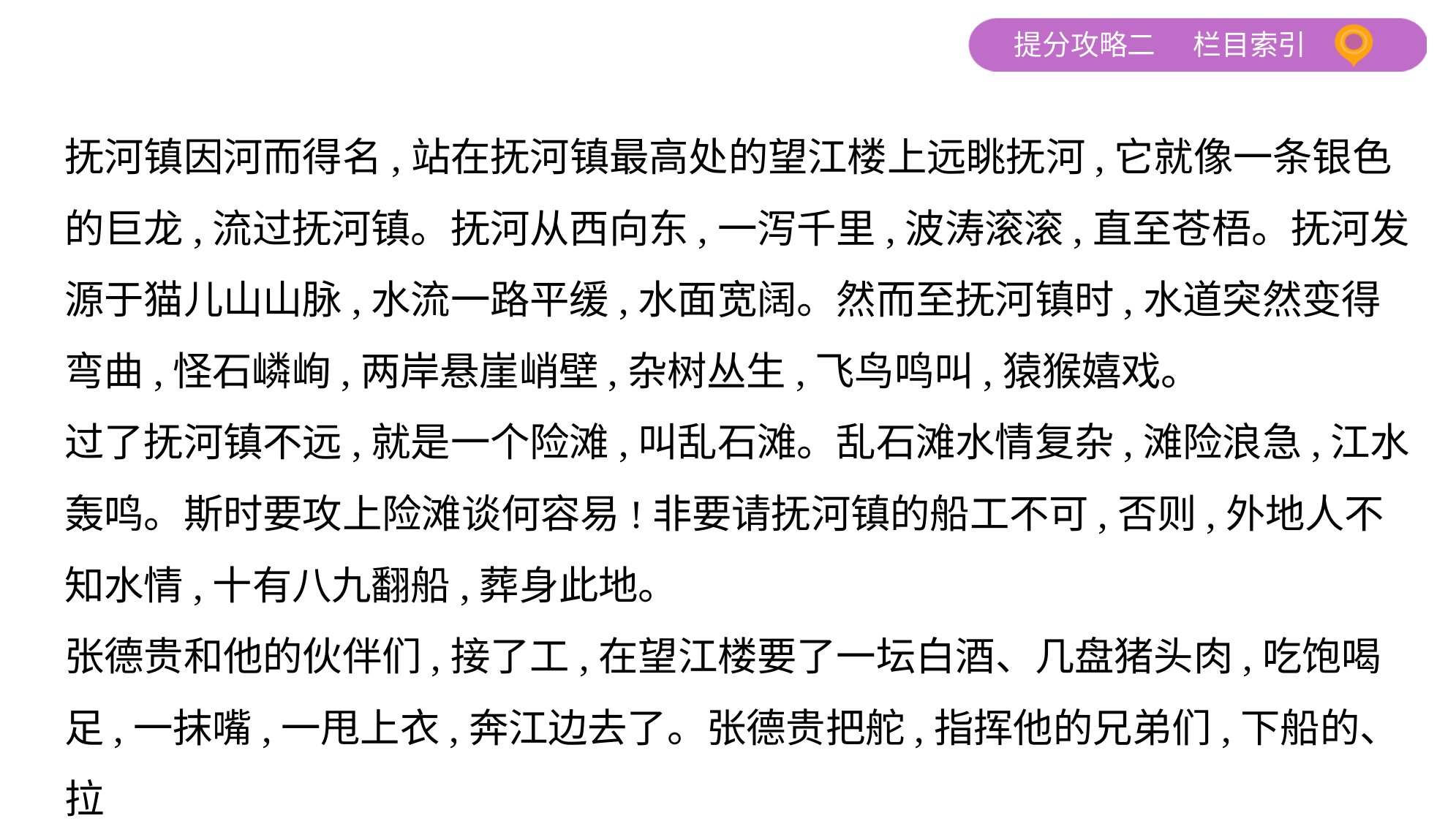

抚河镇因河而得名,站在抚河镇最高处的望江楼上远眺抚河,它就像一条银色
的巨龙,流过抚河镇。抚河从西向东,一泻千里,波涛滚滚,直至苍梧。抚河发
源于猫儿山山脉,水流一路平缓,水面宽阔。然而至抚河镇时,水道突然变得
弯曲,怪石嶙峋,两岸悬崖峭壁,杂树丛生,飞鸟鸣叫,猿猴嬉戏。
过了抚河镇不远,就是一个险滩,叫乱石滩。乱石滩水情复杂,滩险浪急,江水
轰鸣。斯时要攻上险滩谈何容易!非要请抚河镇的船工不可,否则,外地人不
知水情,十有八九翻船,葬身此地。
张德贵和他的伙伴们,接了工,在望江楼要了一坛白酒、几盘猪头肉,吃饱喝
足,一抹嘴,一甩上衣,奔江边去了。张德贵把舵,指挥他的兄弟们,下船的、拉